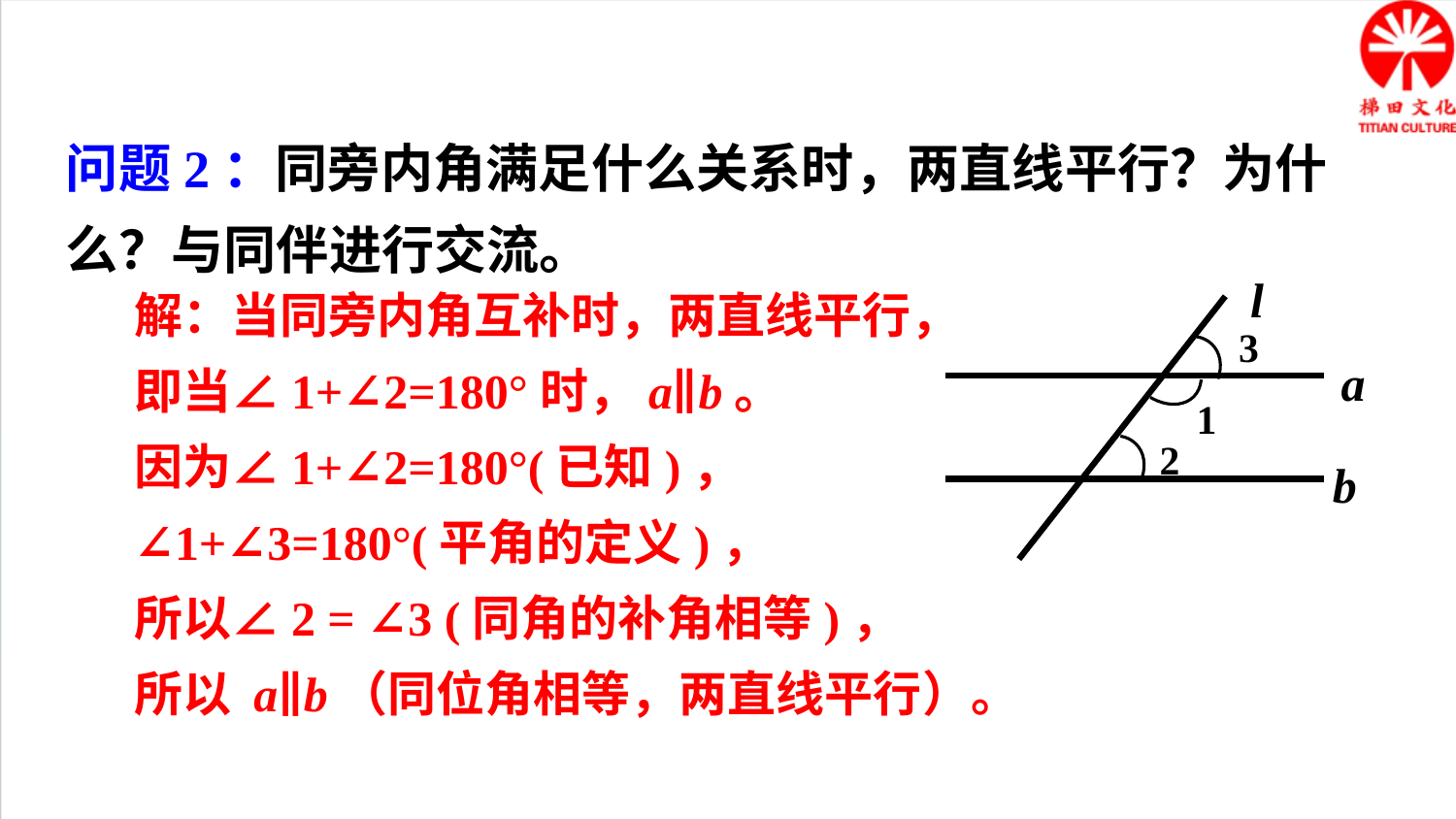

问题2：同旁内角满足什么关系时，两直线平行？为什么？与同伴进行交流。
l
3

1
2
b

a
解：当同旁内角互补时，两直线平行，
即当∠1+∠2=180°时，a∥b。
因为∠1+∠2=180°(已知)，
∠1+∠3=180°(平角的定义)，
所以∠2 = ∠3 (同角的补角相等)，
所以 a∥b（同位角相等，两直线平行）。